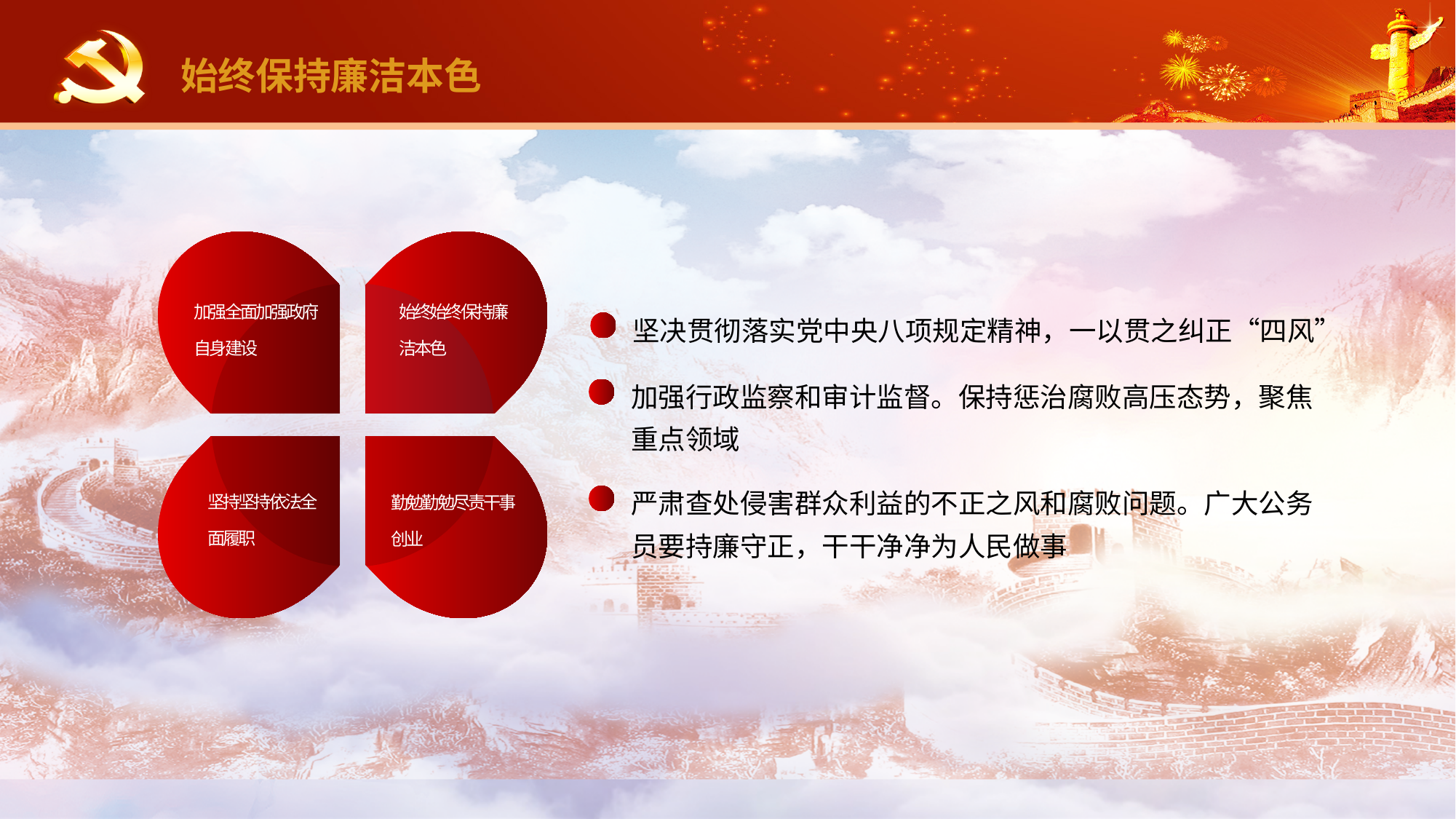

始终保持廉洁本色

加强全面加强政府自身建设
始终始终保持廉洁本色
坚决贯彻落实党中央八项规定精神，一以贯之纠正“四风”

加强行政监察和审计监督。保持惩治腐败高压态势，聚焦重点领域

严肃查处侵害群众利益的不正之风和腐败问题。广大公务员要持廉守正，干干净净为人民做事

坚持坚持依法全面履职
勤勉勤勉尽责干事创业